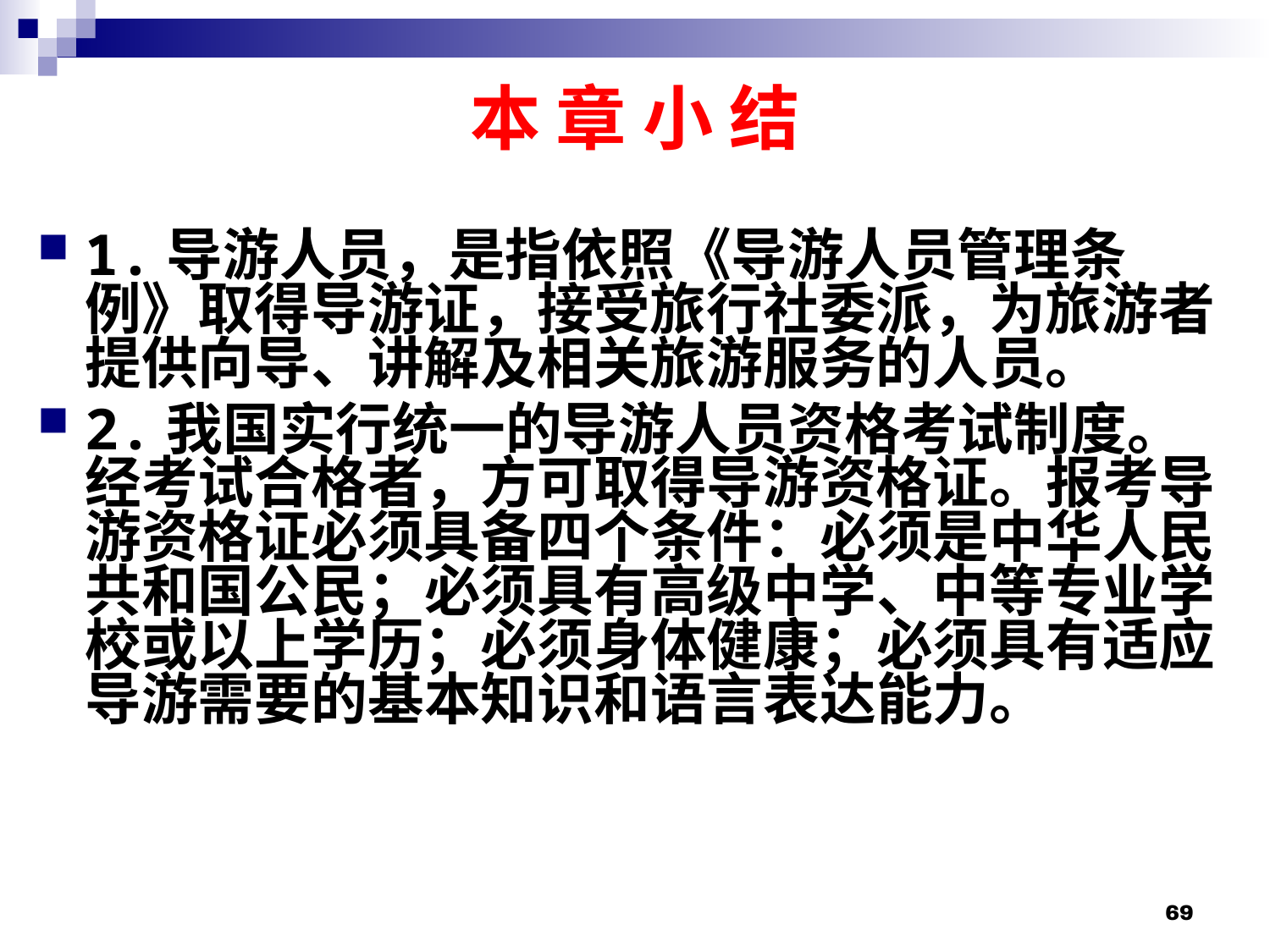

# 本 章 小 结
1.导游人员，是指依照《导游人员管理条例》取得导游证，接受旅行社委派，为旅游者提供向导、讲解及相关旅游服务的人员。
2.我国实行统一的导游人员资格考试制度。经考试合格者，方可取得导游资格证。报考导游资格证必须具备四个条件：必须是中华人民共和国公民；必须具有高级中学、中等专业学校或以上学历；必须身体健康；必须具有适应导游需要的基本知识和语言表达能力。
69